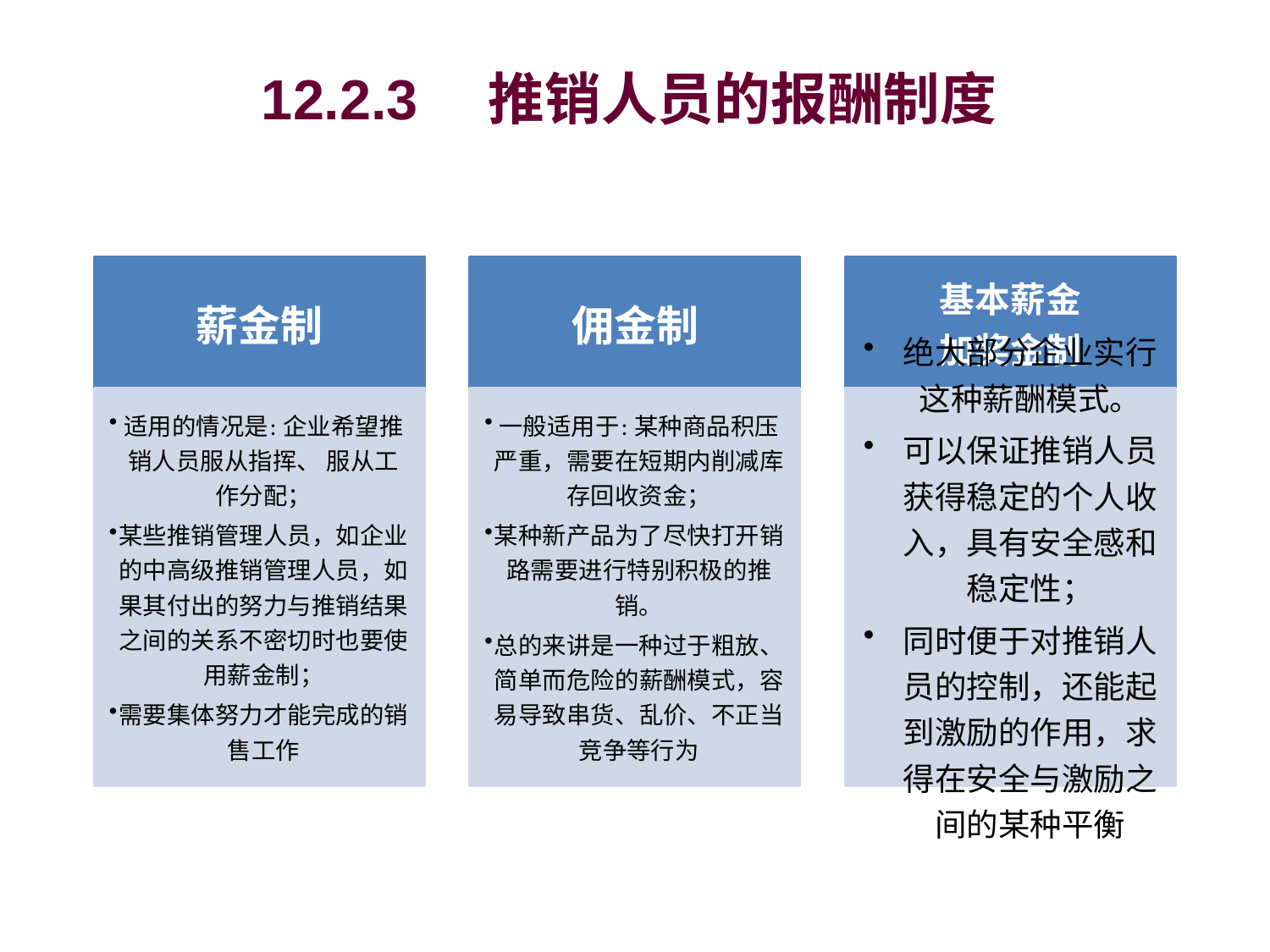

# 12.2.3　推销人员的报酬制度
薪金制
佣金制
基本薪金
加奖金制
总的来讲是一种过于粗放、简单而危险的薪酬模式，容易导致串货、乱价、不正当竞争等行为
需要集体努力才能完成的销售工作
可以保证推销人员获得稳定的个人收入，具有安全感和稳定性；
同时便于对推销人员的控制，还能起到激励的作用，求得在安全与激励之间的某种平衡